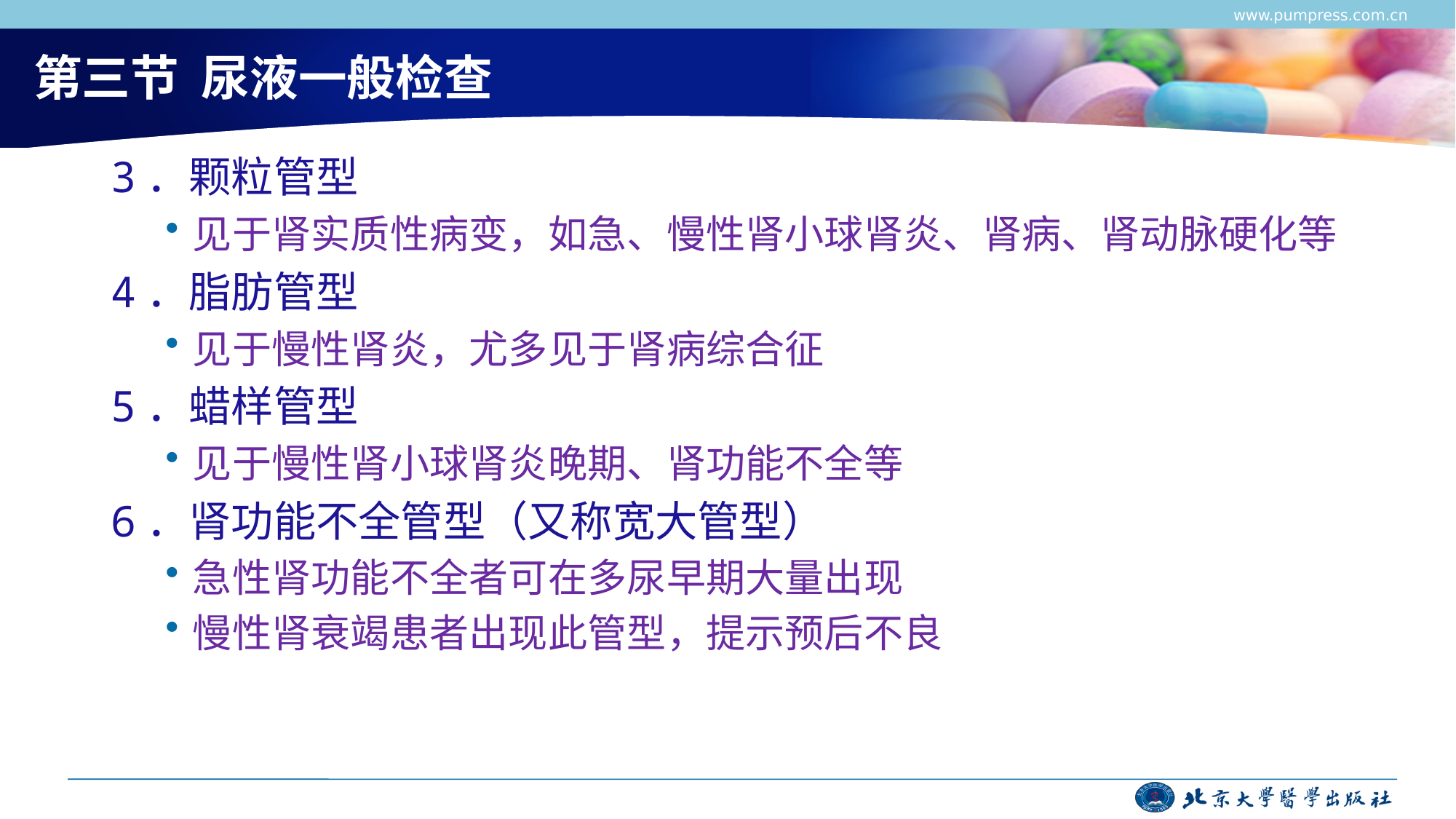

www.pumpress.com.cn
# 第三节  尿液一般检查
3．颗粒管型
见于肾实质性病变，如急、慢性肾小球肾炎、肾病、肾动脉硬化等
4．脂肪管型
见于慢性肾炎，尤多见于肾病综合征
5．蜡样管型
见于慢性肾小球肾炎晚期、肾功能不全等
6．肾功能不全管型（又称宽大管型）
急性肾功能不全者可在多尿早期大量出现
慢性肾衰竭患者出现此管型，提示预后不良